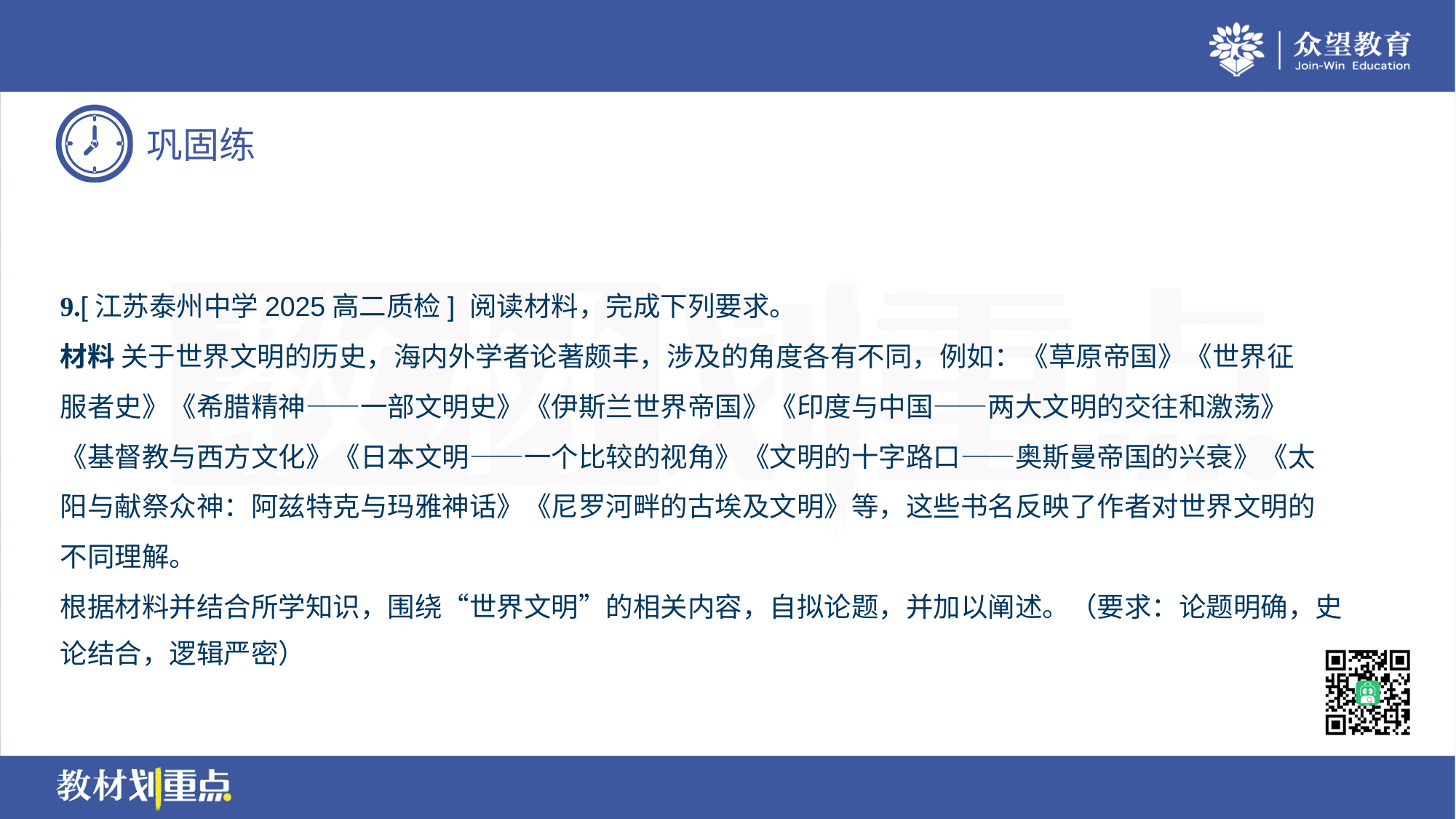

9.[江苏泰州中学2025高二质检] 阅读材料，完成下列要求。
材料 关于世界文明的历史，海内外学者论著颇丰，涉及的角度各有不同，例如：《草原帝国》《世界征
服者史》《希腊精神——一部文明史》《伊斯兰世界帝国》《印度与中国——两大文明的交往和激荡》
《基督教与西方文化》《日本文明——一个比较的视角》《文明的十字路口——奥斯曼帝国的兴衰》《太
阳与献祭众神：阿兹特克与玛雅神话》《尼罗河畔的古埃及文明》等，这些书名反映了作者对世界文明的
不同理解。
根据材料并结合所学知识，围绕“世界文明”的相关内容，自拟论题，并加以阐述。（要求：论题明确，史
论结合，逻辑严密）